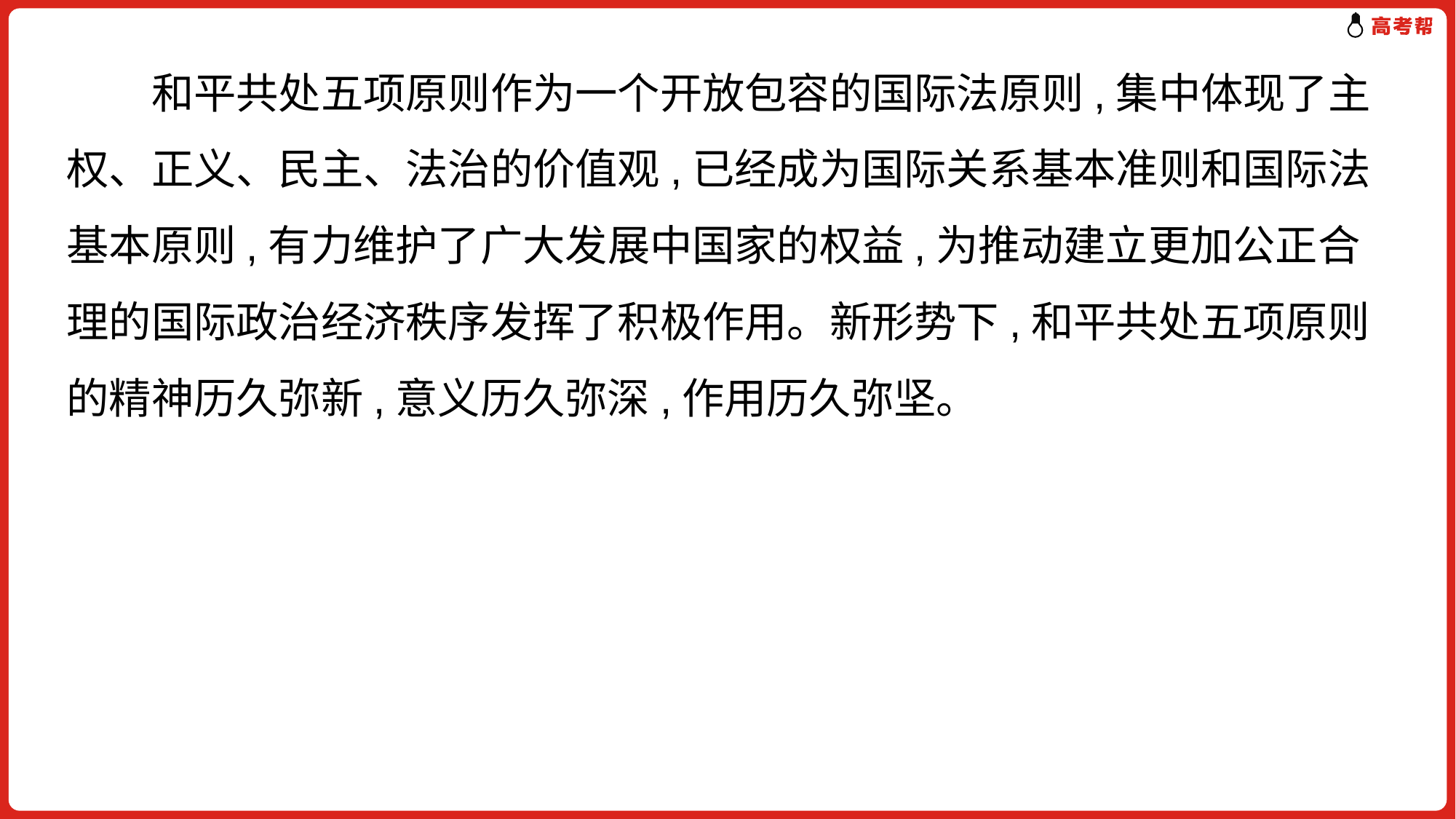

和平共处五项原则作为一个开放包容的国际法原则,集中体现了主权、正义、民主、法治的价值观,已经成为国际关系基本准则和国际法基本原则,有力维护了广大发展中国家的权益,为推动建立更加公正合理的国际政治经济秩序发挥了积极作用。新形势下,和平共处五项原则的精神历久弥新,意义历久弥深,作用历久弥坚。